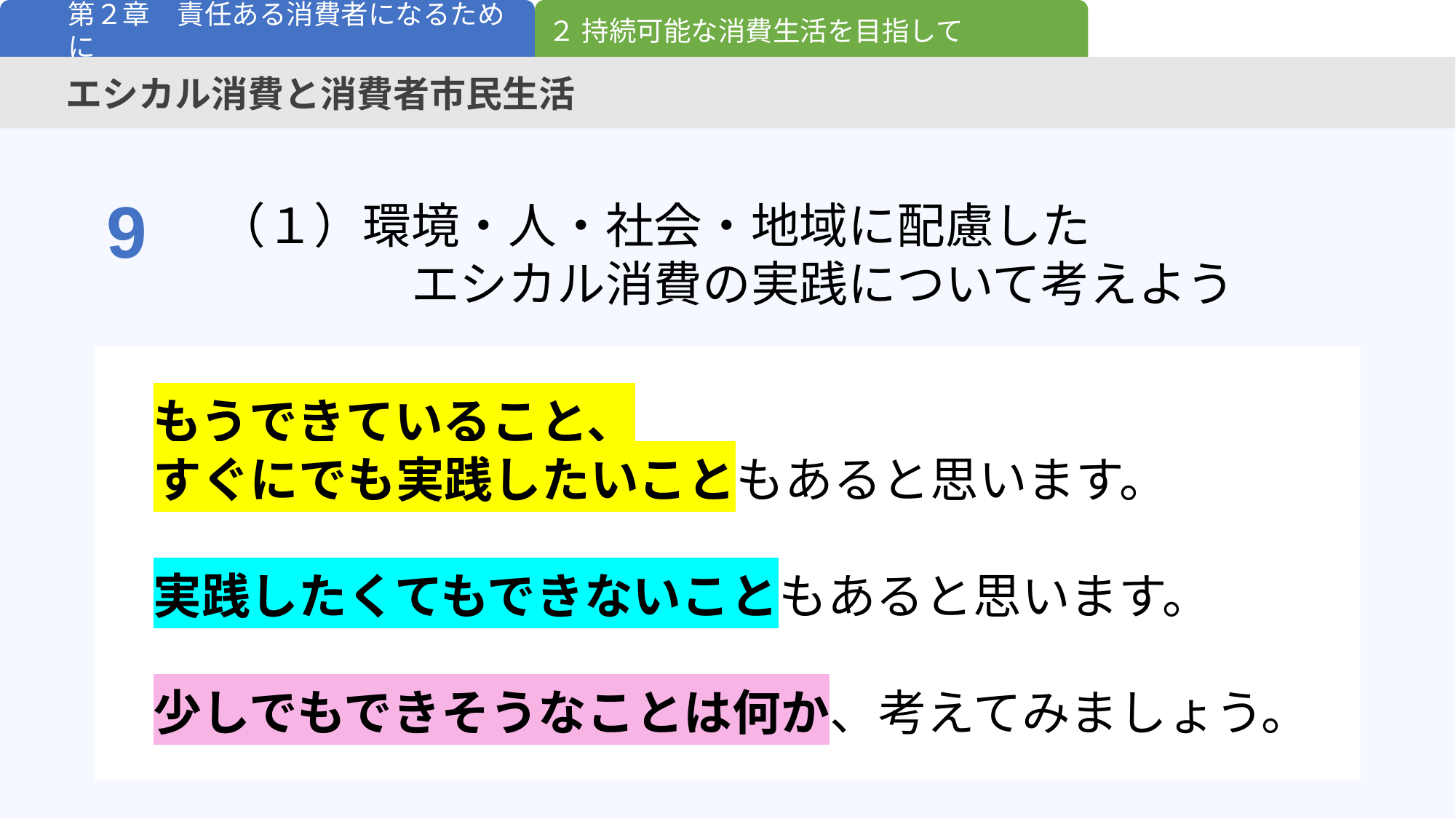

２ 持続可能な消費生活を目指して
第２章　責任ある消費者になるために
エシカル消費と消費者市民生活
9
（１）環境・人・社会・地域に配慮した
　　　　エシカル消費の実践について考えよう

もうできていること、
すぐにでも実践したいこともあると思います。

実践したくてもできないこともあると思います。

少しでもできそうなことは何か、考えてみましょう。